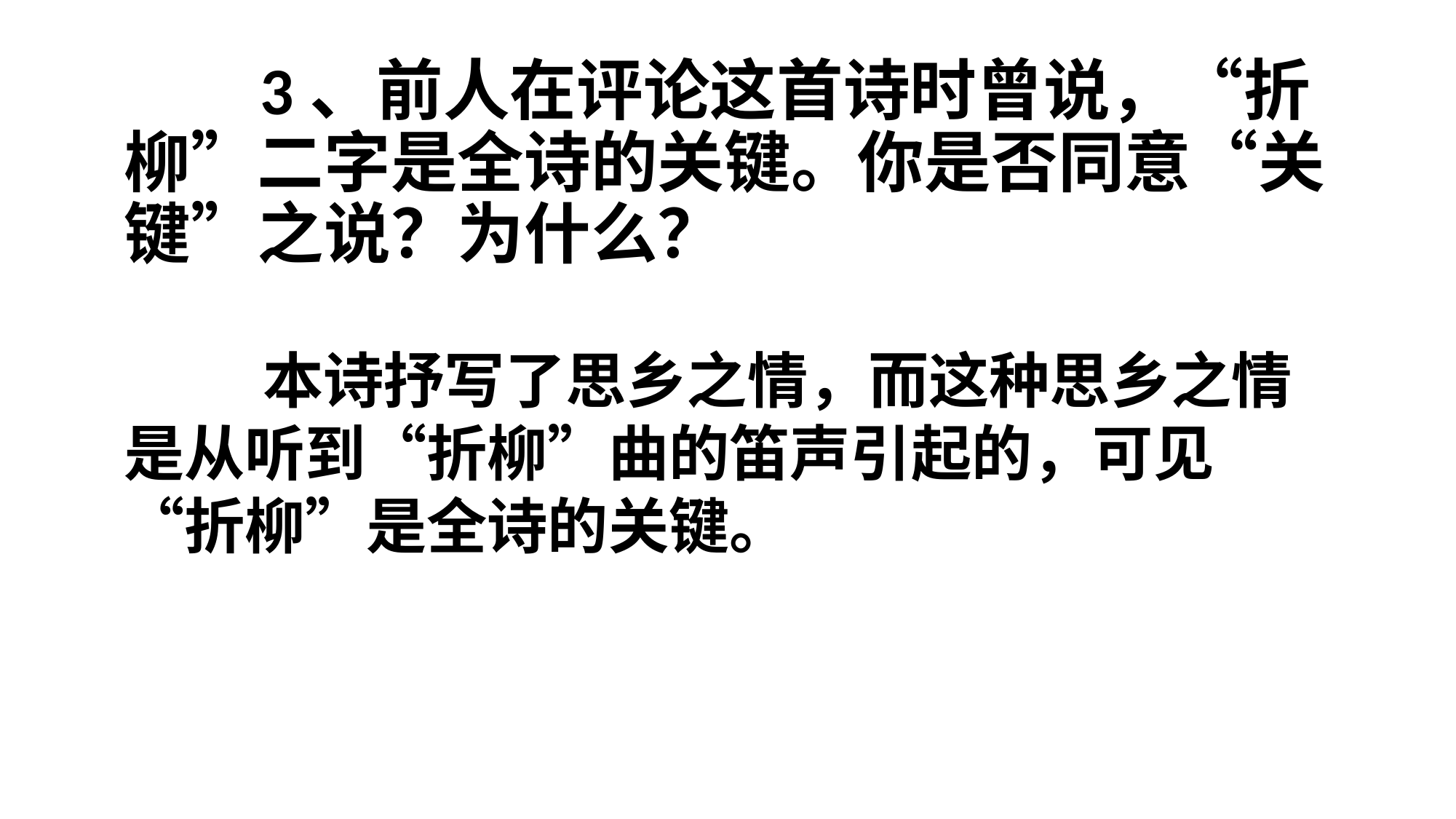

3、前人在评论这首诗时曾说，“折柳”二字是全诗的关键。你是否同意“关键”之说？为什么？
         本诗抒写了思乡之情，而这种思乡之情是从听到“折柳”曲的笛声引起的，可见“折柳”是全诗的关键。